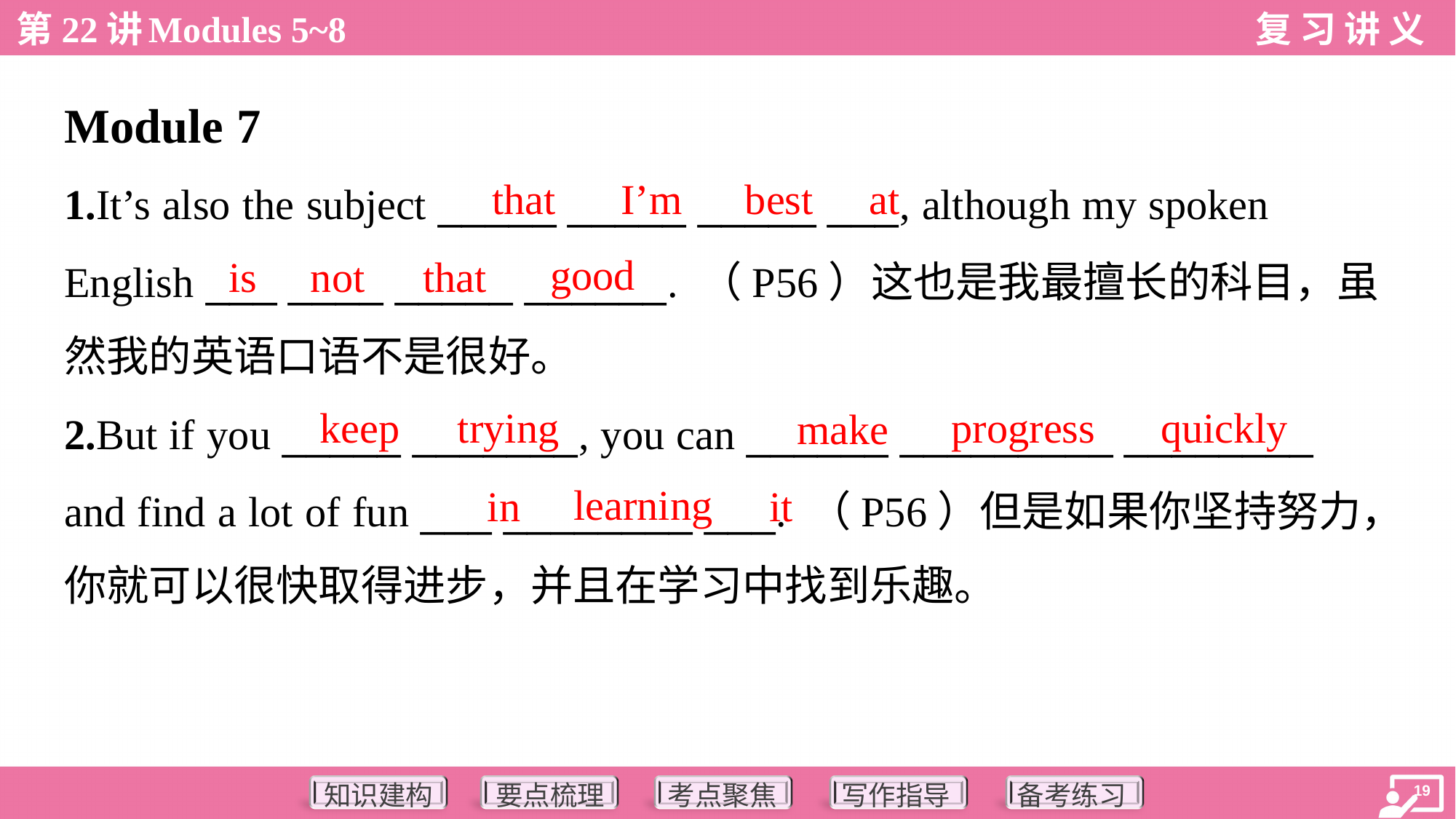

Module 7
that
I’m
best
at
1.It’s also the subject _____ _____ _____ ___, although my spoken
English ___ ____ _____ ______. （P56）这也是我最擅长的科目，虽
然我的英语口语不是很好。
good
is
not
that
keep
trying
progress
quickly
make
2.But if you _____ _______, you can ______ _________ ________
and find a lot of fun ___ ________ ___. （P56）但是如果你坚持努力，
你就可以很快取得进步，并且在学习中找到乐趣。
learning
in
it